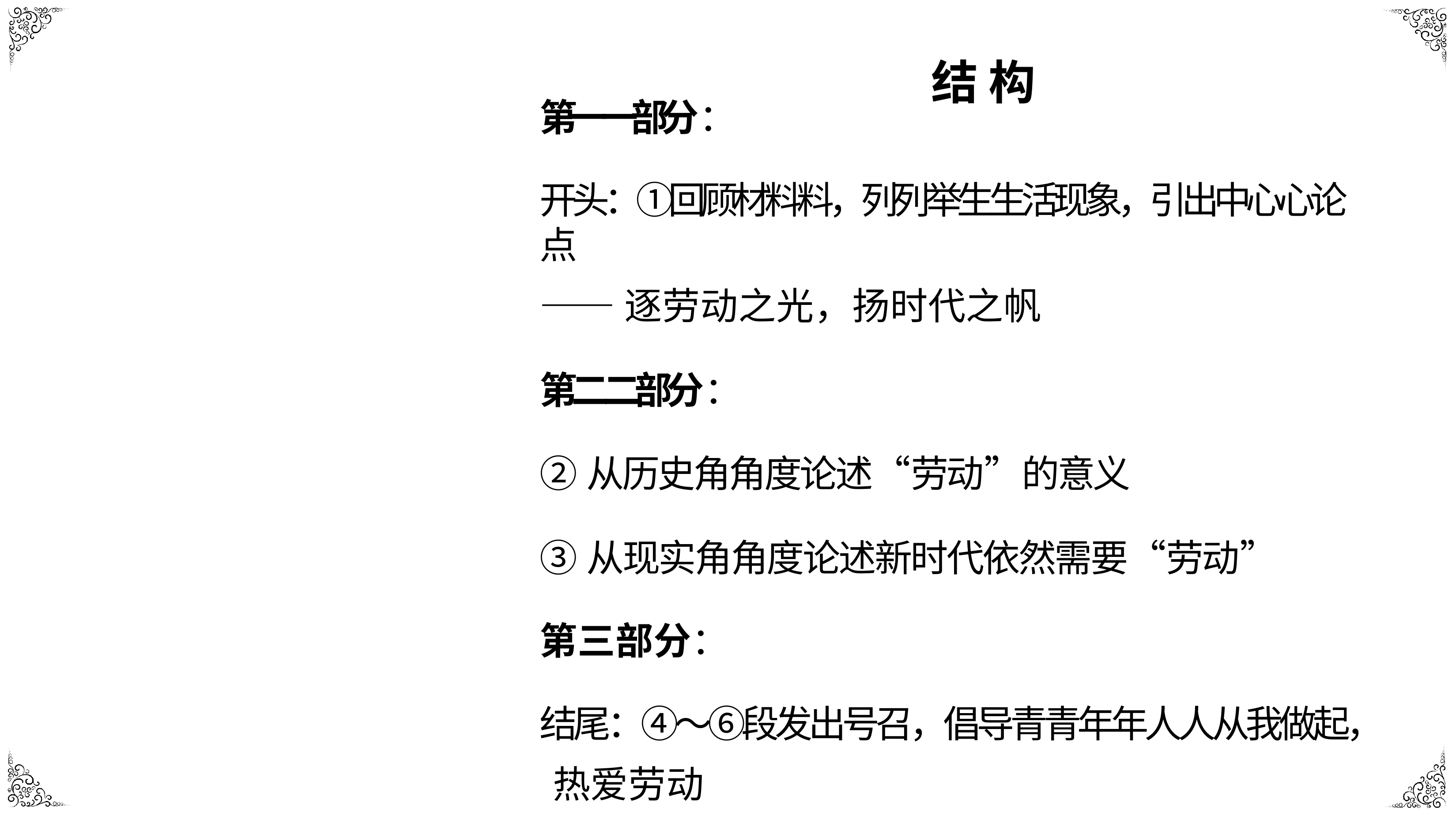

# 第⼀一部分：
结 构
开头：①回顾材料料，列列举⽣生活现象，引出中⼼心论点
——逐劳动之光，扬时代之帆

第⼆二部分：

②从历史⻆角度论述“劳动”的意义

③从现实⻆角度论述新时代依然需要“劳动”

第三部分：
结尾：④～⑥段发出号召，倡导⻘青年年⼈人从我做起，  热爱劳动